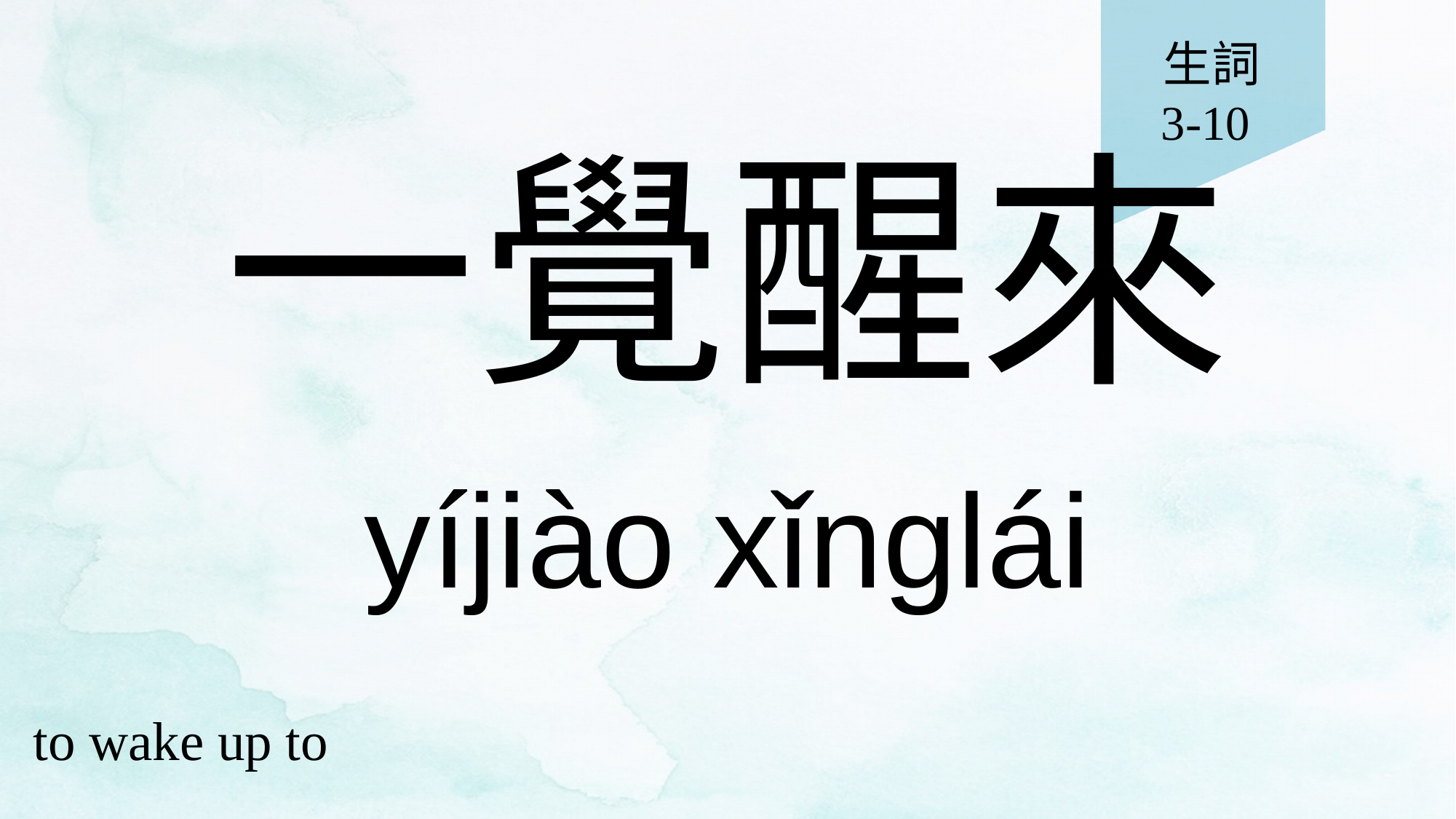

生詞
3-10
# 一覺醒來
yíjiào xǐnglái
to wake up to